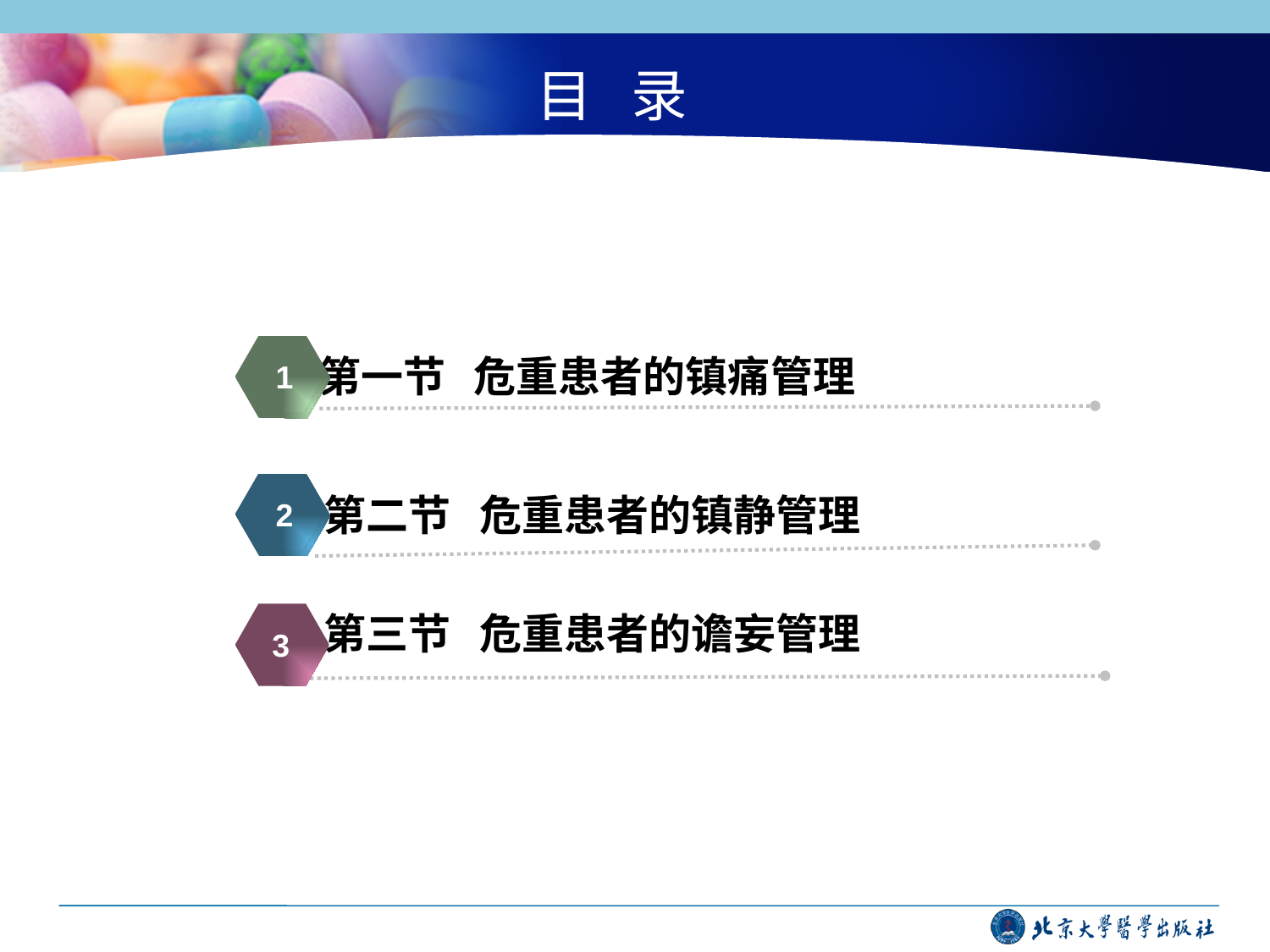

目   录

         第一节   危重患者的镇痛管理

        第二节   危重患者的镇静管理

        第三节   危重患者的谵妄管理

 1

 2

 3
4